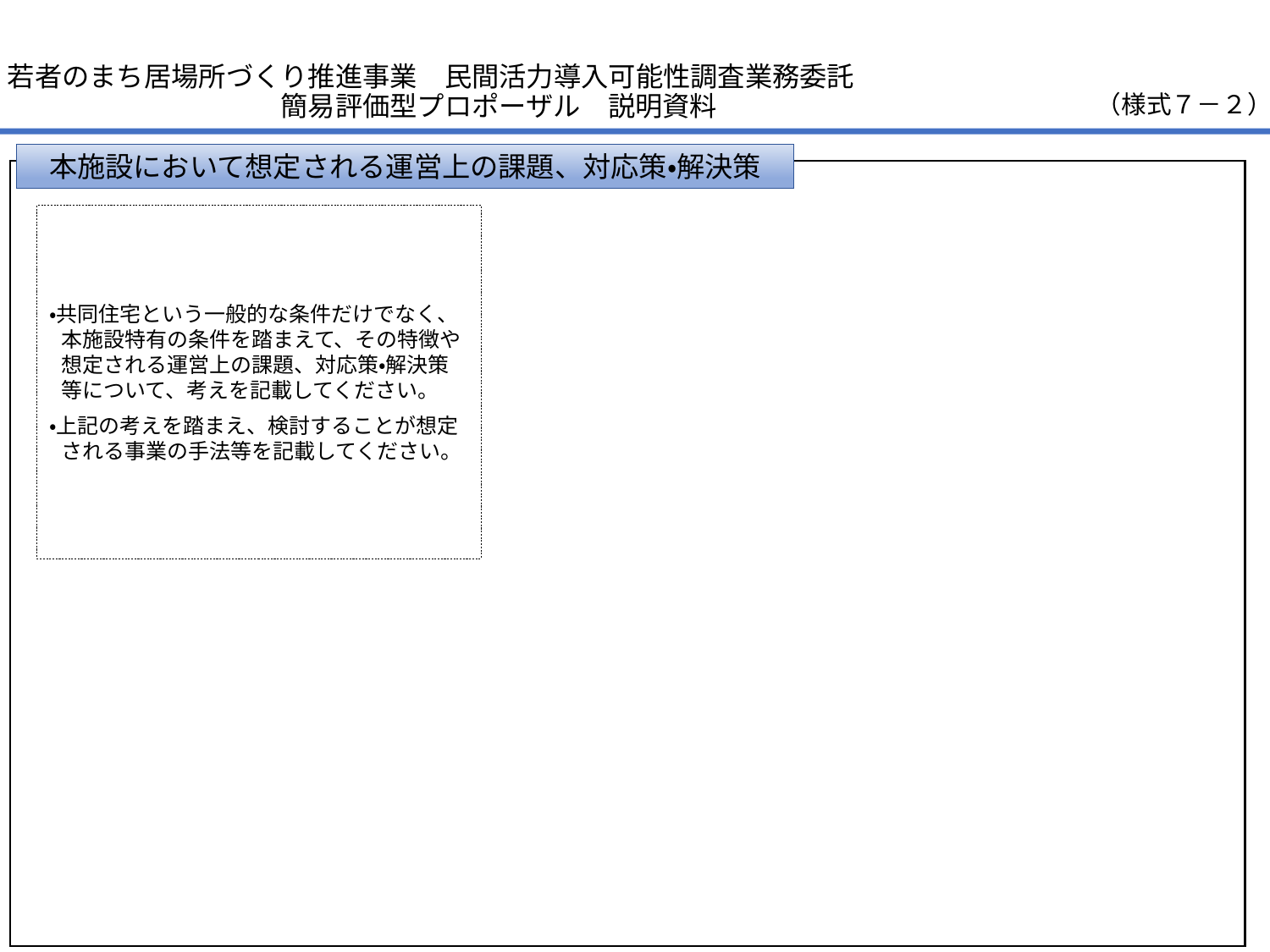

若者のまち居場所づくり推進事業　民間活力導入可能性調査業務委託
　　　　　　　　　　簡易評価型プロポーザル　説明資料
（様式７－２）

本施設において想定される運営上の課題、対応策・解決策

・共同住宅という一般的な条件だけでなく、本施設特有の条件を踏まえて、その特徴や想定される運営上の課題、対応策・解決策等について、考えを記載してください。
・上記の考えを踏まえ、検討することが想定される事業の手法等を記載してください。